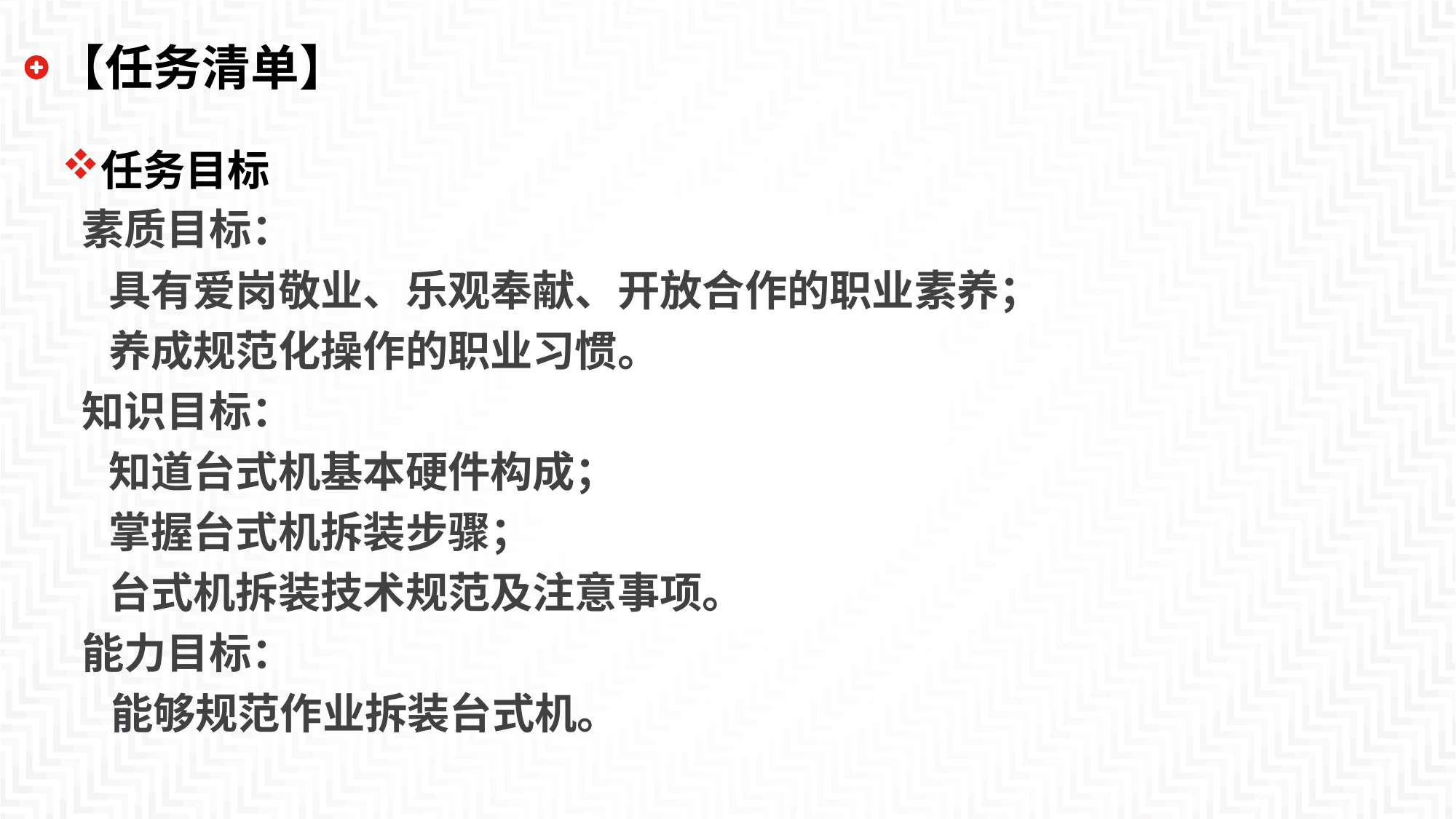

# 【任务清单】

任务目标
 素质目标：
 具有爱岗敬业、乐观奉献、开放合作的职业素养；
 养成规范化操作的职业习惯。
 知识目标：
 知道台式机基本硬件构成；
 掌握台式机拆装步骤；
 台式机拆装技术规范及注意事项。
 能力目标：
    能够规范作业拆装台式机。